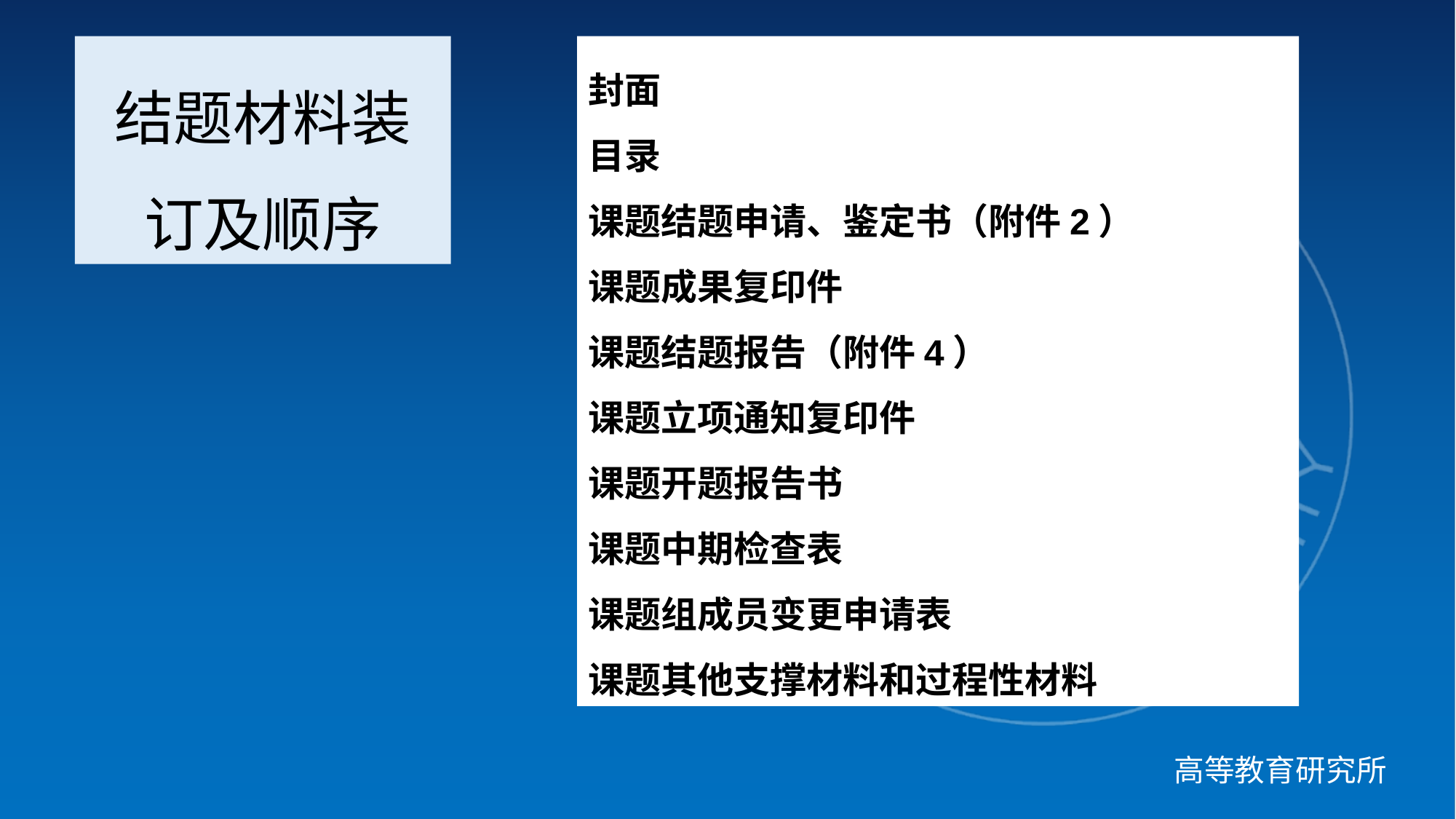

# 结题材料装订及顺序
封面
目录
课题结题申请、鉴定书（附件2）
课题成果复印件
课题结题报告（附件4）
课题立项通知复印件
课题开题报告书
课题中期检查表
课题组成员变更申请表
课题其他支撑材料和过程性材料
高等教育研究所